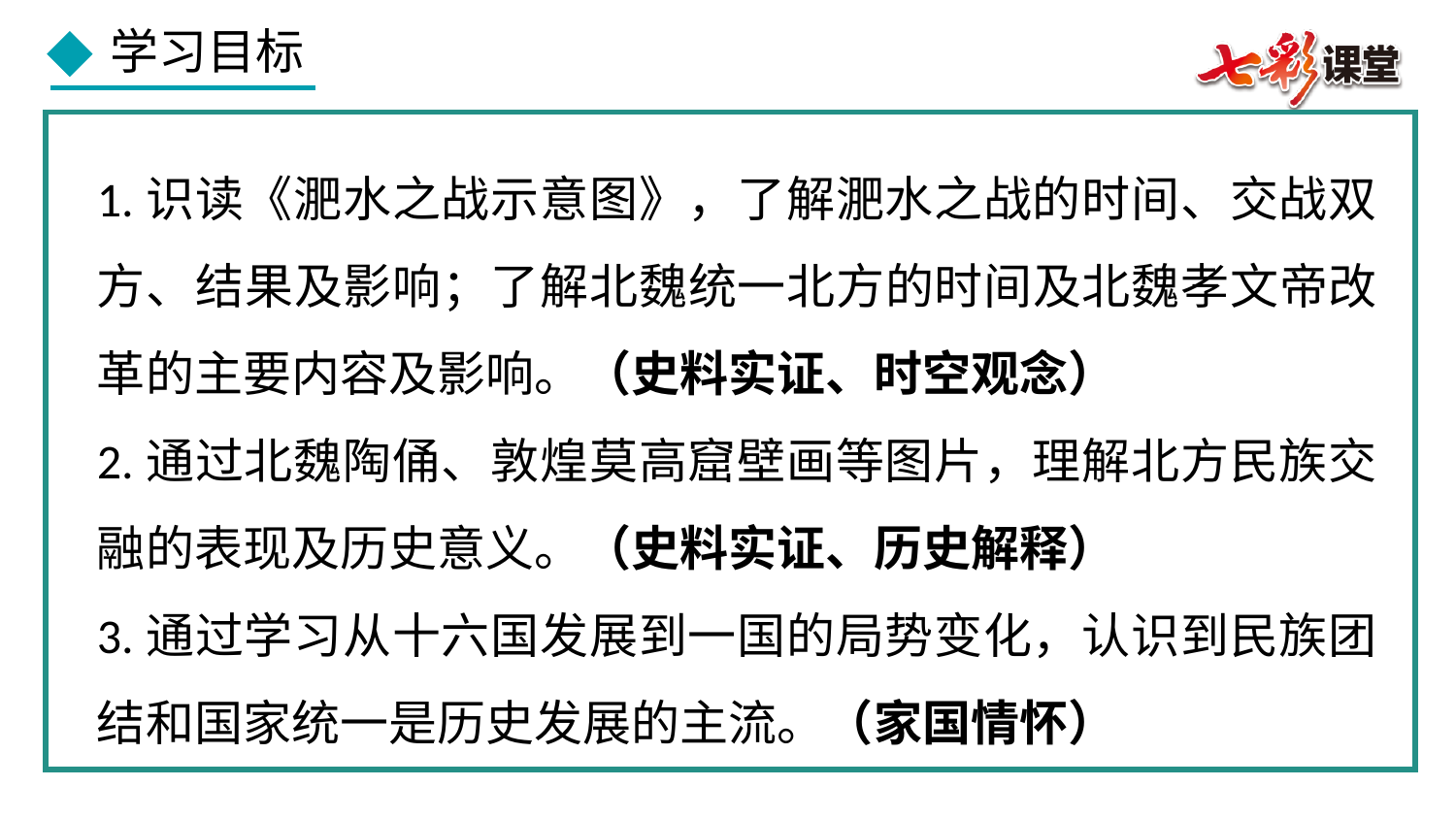

1.识读《淝水之战示意图》，了解淝水之战的时间、交战双方、结果及影响；了解北魏统一北方的时间及北魏孝文帝改革的主要内容及影响。（史料实证、时空观念）
2.通过北魏陶俑、敦煌莫高窟壁画等图片，理解北方民族交融的表现及历史意义。（史料实证、历史解释）
3.通过学习从十六国发展到一国的局势变化，认识到民族团结和国家统一是历史发展的主流。（家国情怀）